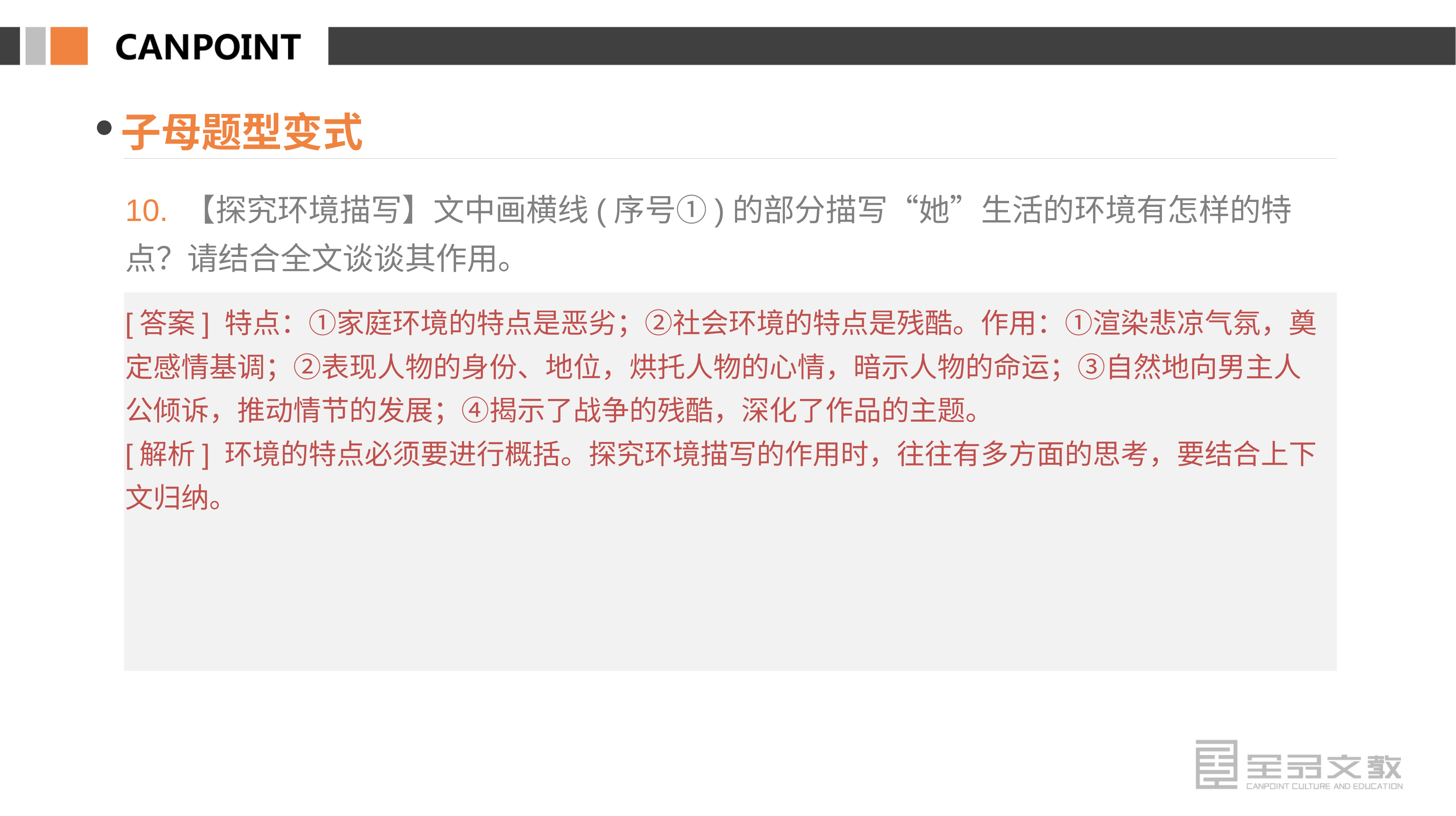

子母题型变式

10. 【探究环境描写】文中画横线(序号①)的部分描写“她”生活的环境有怎样的特点？请结合全文谈谈其作用。
[答案] 特点：①家庭环境的特点是恶劣；②社会环境的特点是残酷。作用：①渲染悲凉气氛，奠定感情基调；②表现人物的身份、地位，烘托人物的心情，暗示人物的命运；③自然地向男主人公倾诉，推动情节的发展；④揭示了战争的残酷，深化了作品的主题。
[解析] 环境的特点必须要进行概括。探究环境描写的作用时，往往有多方面的思考，要结合上下文归纳。